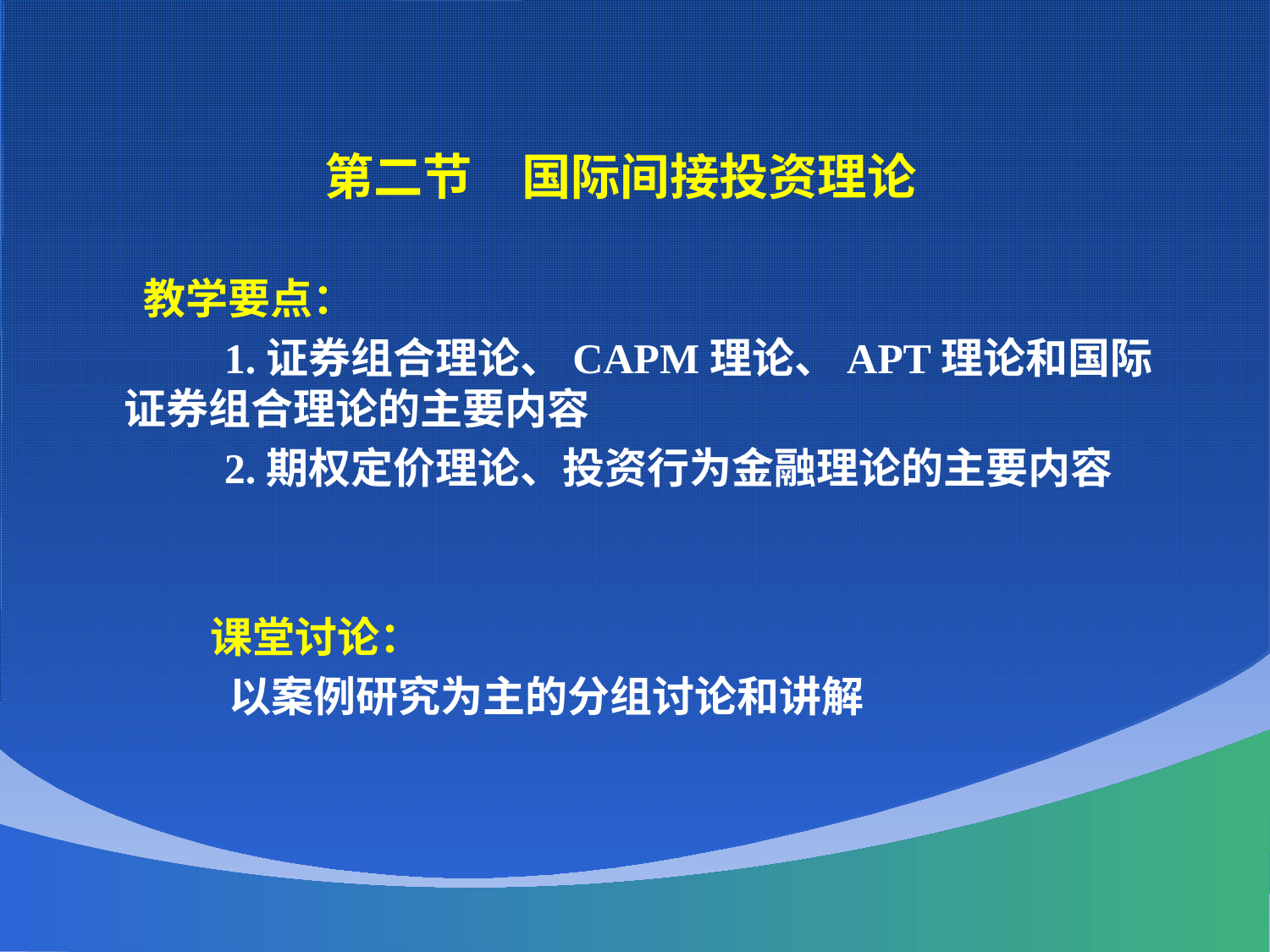

第二节　国际间接投资理论

      教学要点：
              1.证券组合理论、CAPM理论、APT理论和国际证券组合理论的主要内容
              2.期权定价理论、投资行为金融理论的主要内容

             课堂讨论：
               以案例研究为主的分组讨论和讲解